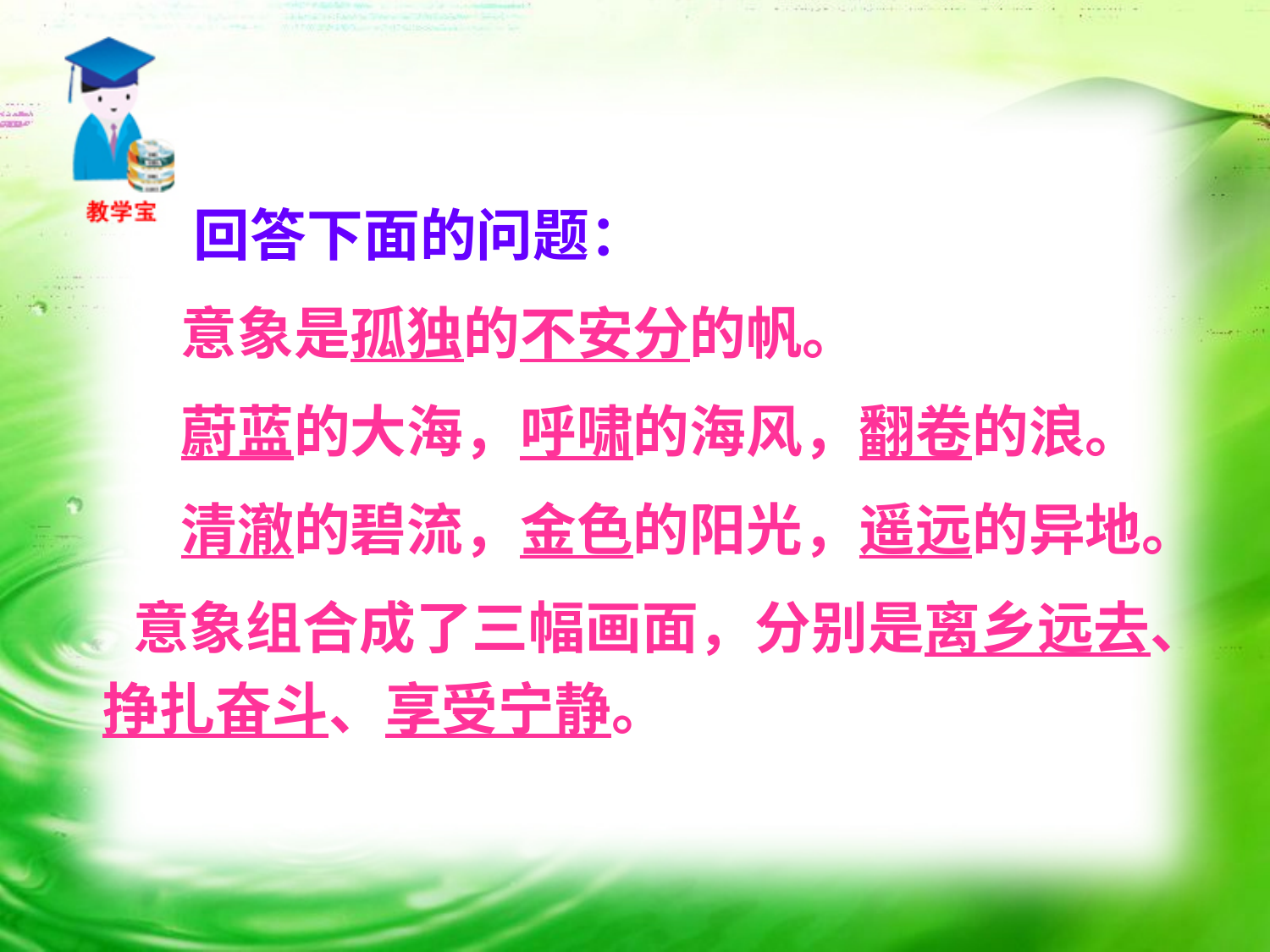

# 回答下面的问题：
　　 意象是孤独的不安分的帆。
　　 蔚蓝的大海，呼啸的海风，翻卷的浪。
　　 清澈的碧流，金色的阳光，遥远的异地。
     意象组合成了三幅画面，分别是离乡远去、挣扎奋斗、享受宁静。